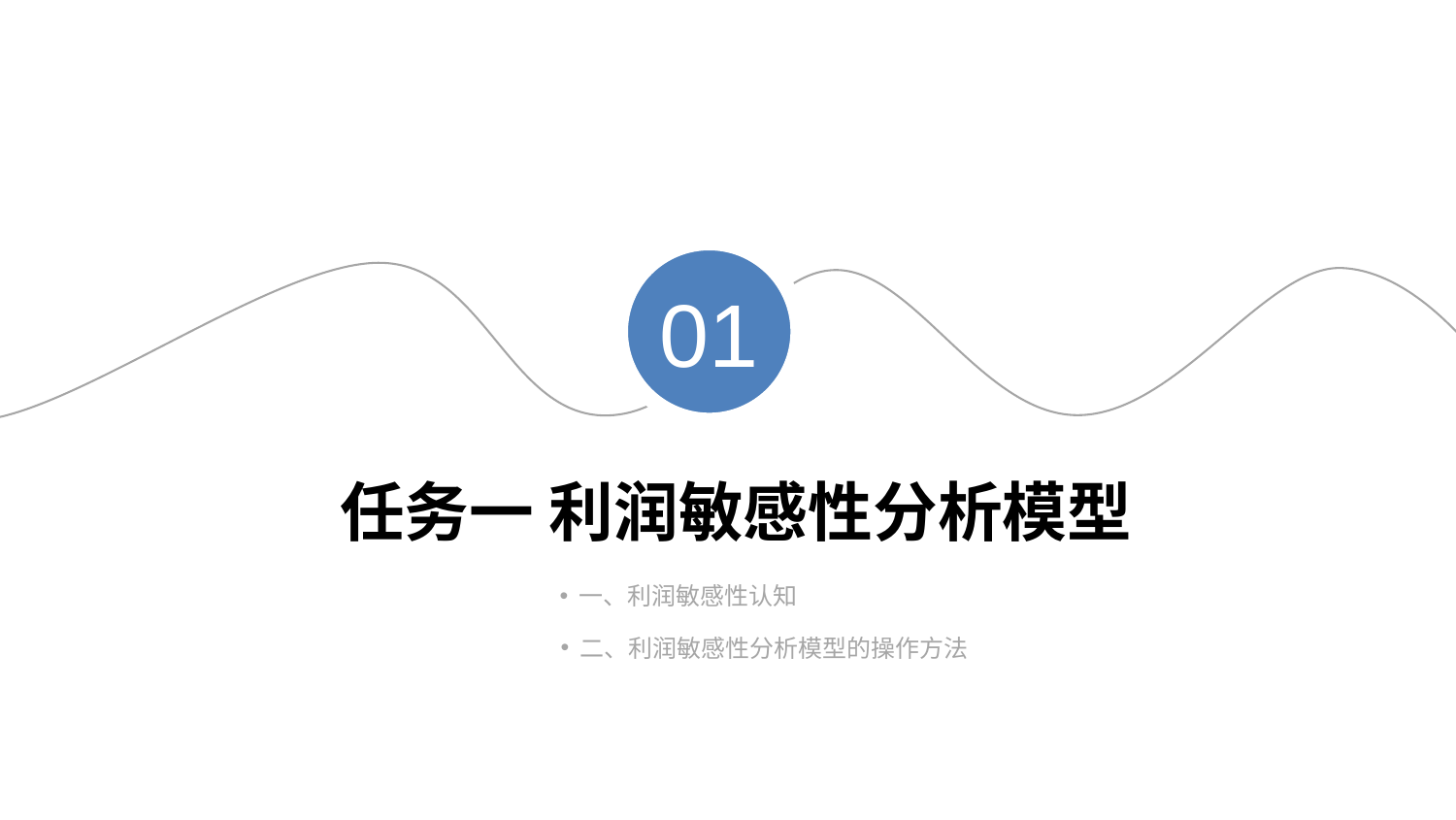

01

任务一 利润敏感性分析模型
一、利润敏感性认知
二、利润敏感性分析模型的操作方法